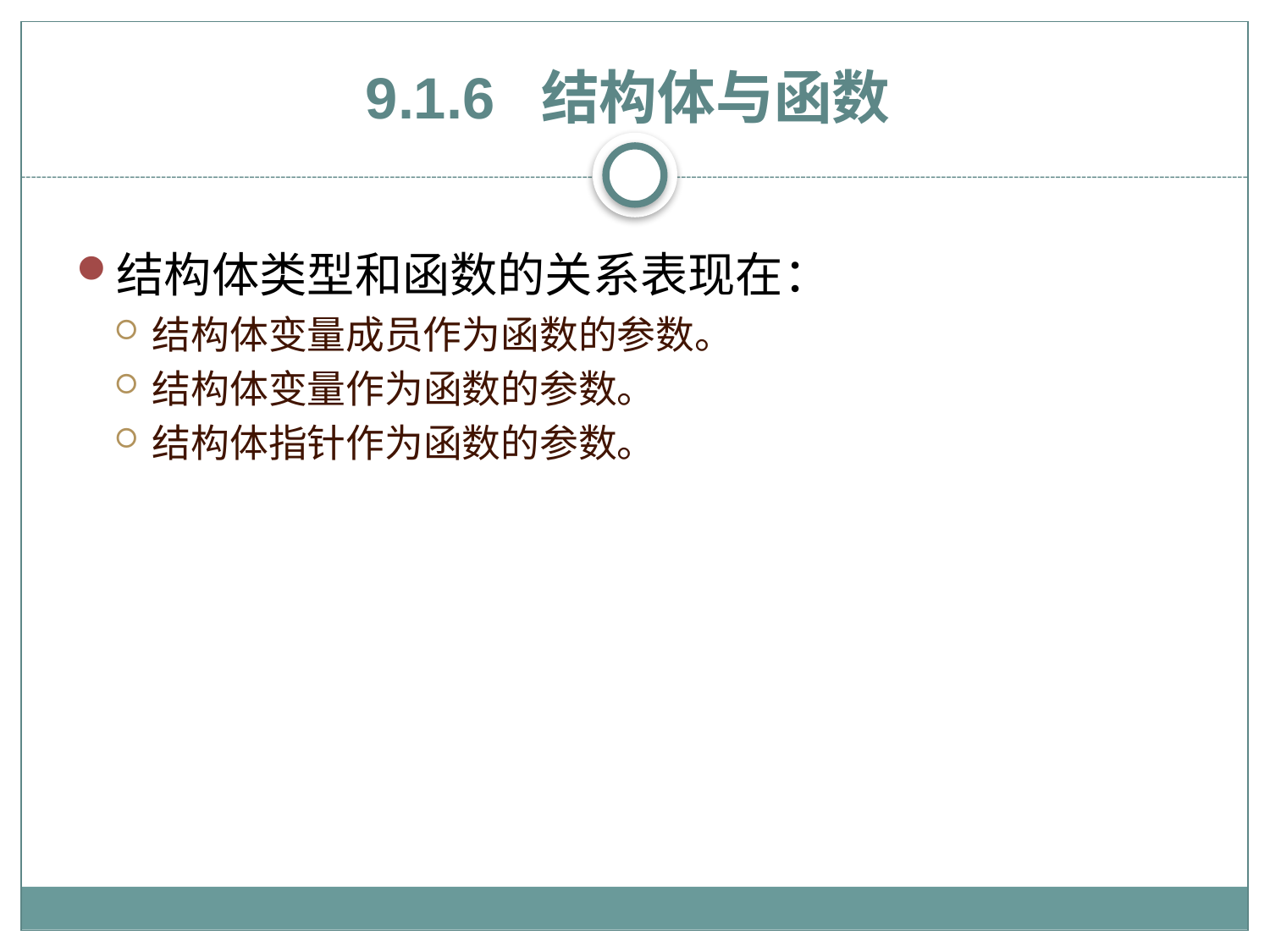

# 9.1.6  结构体与函数
结构体类型和函数的关系表现在：
结构体变量成员作为函数的参数。
结构体变量作为函数的参数。
结构体指针作为函数的参数。